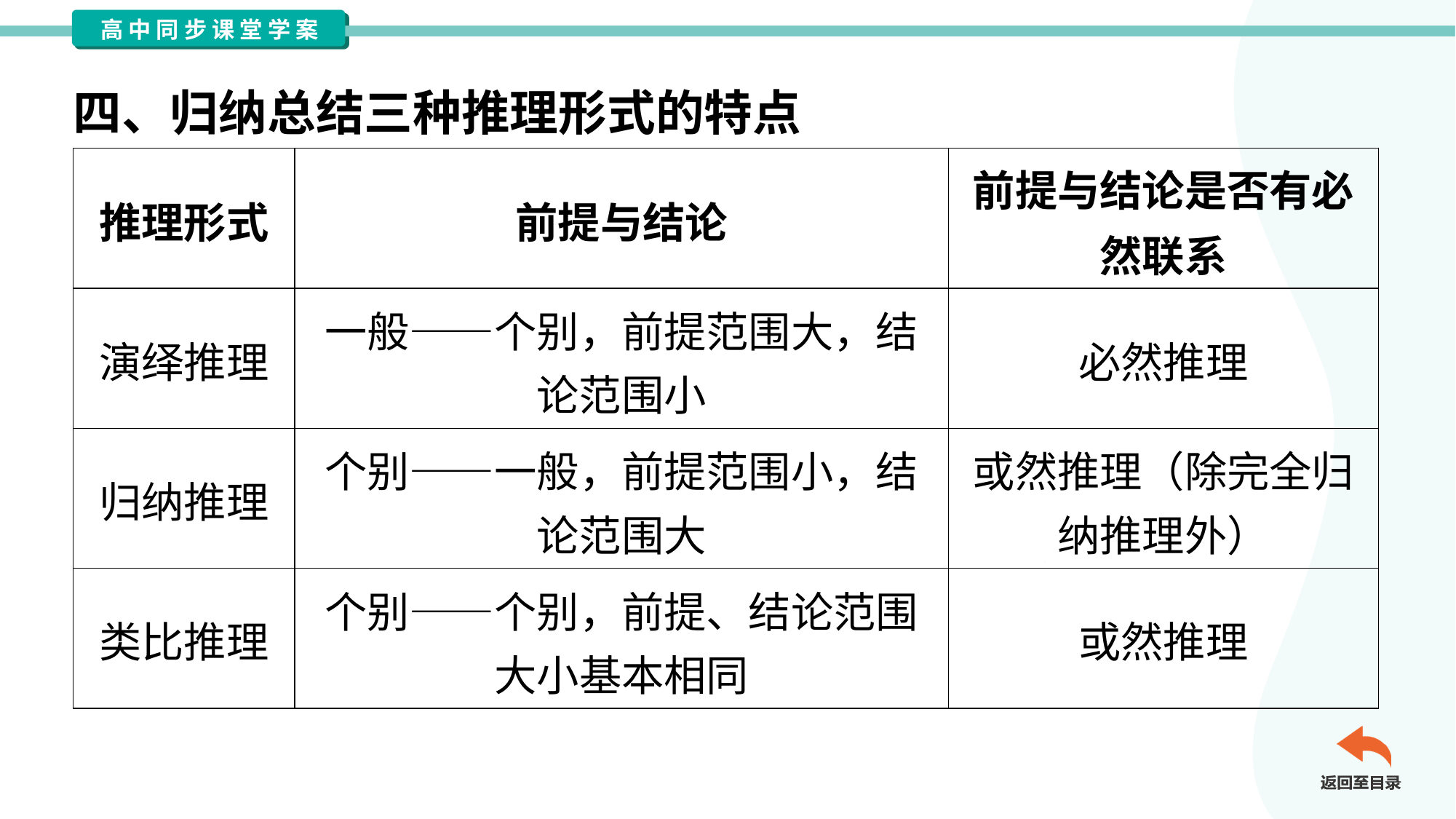

四、归纳总结三种推理形式的特点
| 推理形式 | 前提与结论 | 前提与结论是否有必 然联系 |
| --- | --- | --- |
| 演绎推理 | 一般——个别，前提范围大，结 论范围小 | 必然推理 |
| 归纳推理 | 个别——一般，前提范围小，结 论范围大 | 或然推理（除完全归 纳推理外） |
| 类比推理 | 个别——个别，前提、结论范围 大小基本相同 | 或然推理 |